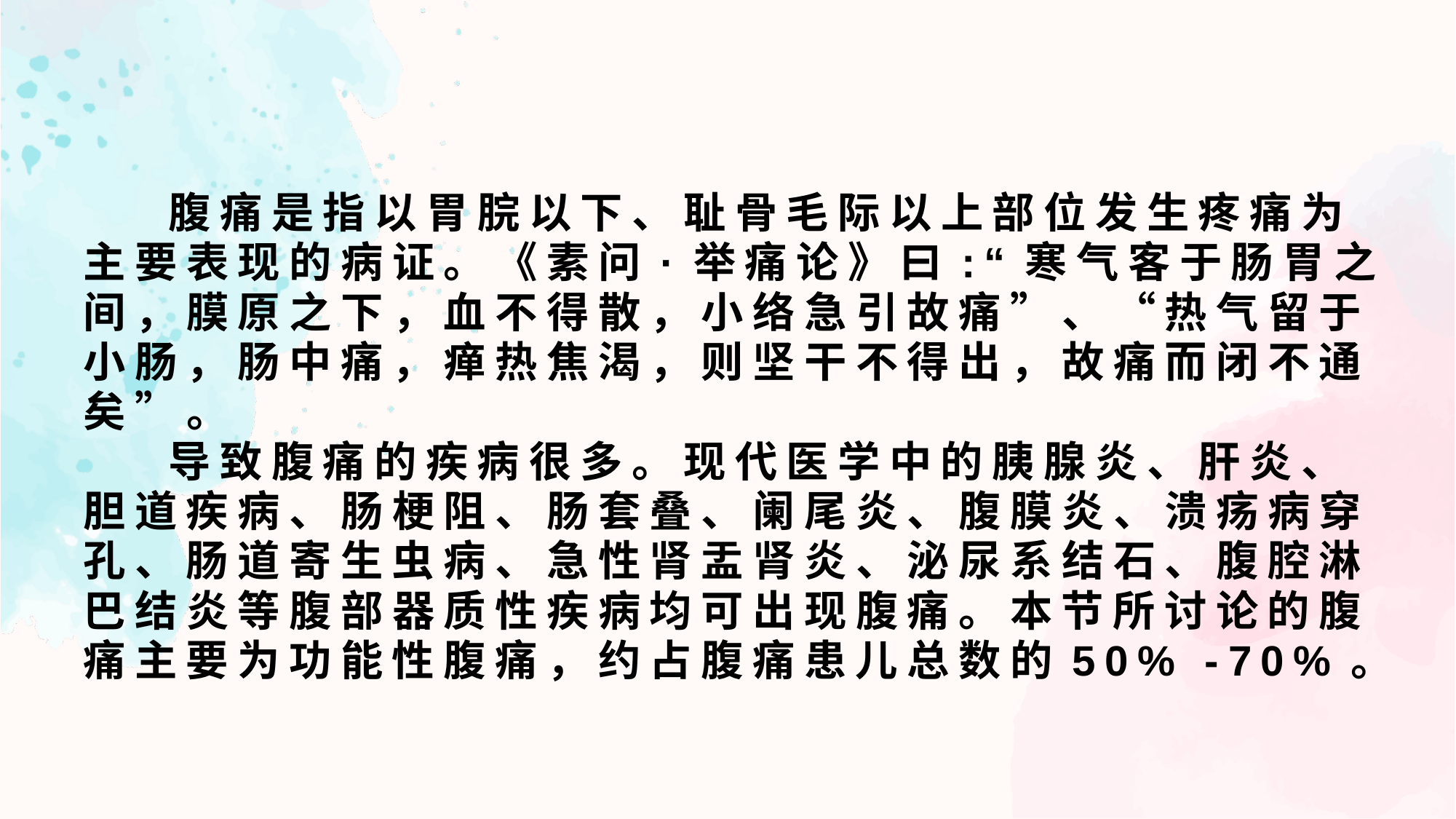

腹痛是指以胃脘以下、耻骨毛际以上部位发生疼痛为主要表现的病证。《素问·举痛论》曰:“寒气客于肠胃之间，膜原之下，血不得散，小络急引故痛”、“热气留于小肠，肠中痛，瘅热焦渴，则坚干不得出，故痛而闭不通矣”。
    导致腹痛的疾病很多。现代医学中的胰腺炎、肝炎、胆道疾病、肠梗阻、肠套叠、阑尾炎、腹膜炎、溃疡病穿孔、肠道寄生虫病、急性肾盂肾炎、泌尿系结石、腹腔淋巴结炎等腹部器质性疾病均可出现腹痛。本节所讨论的腹痛主要为功能性腹痛，约占腹痛患儿总数的50% -70%。